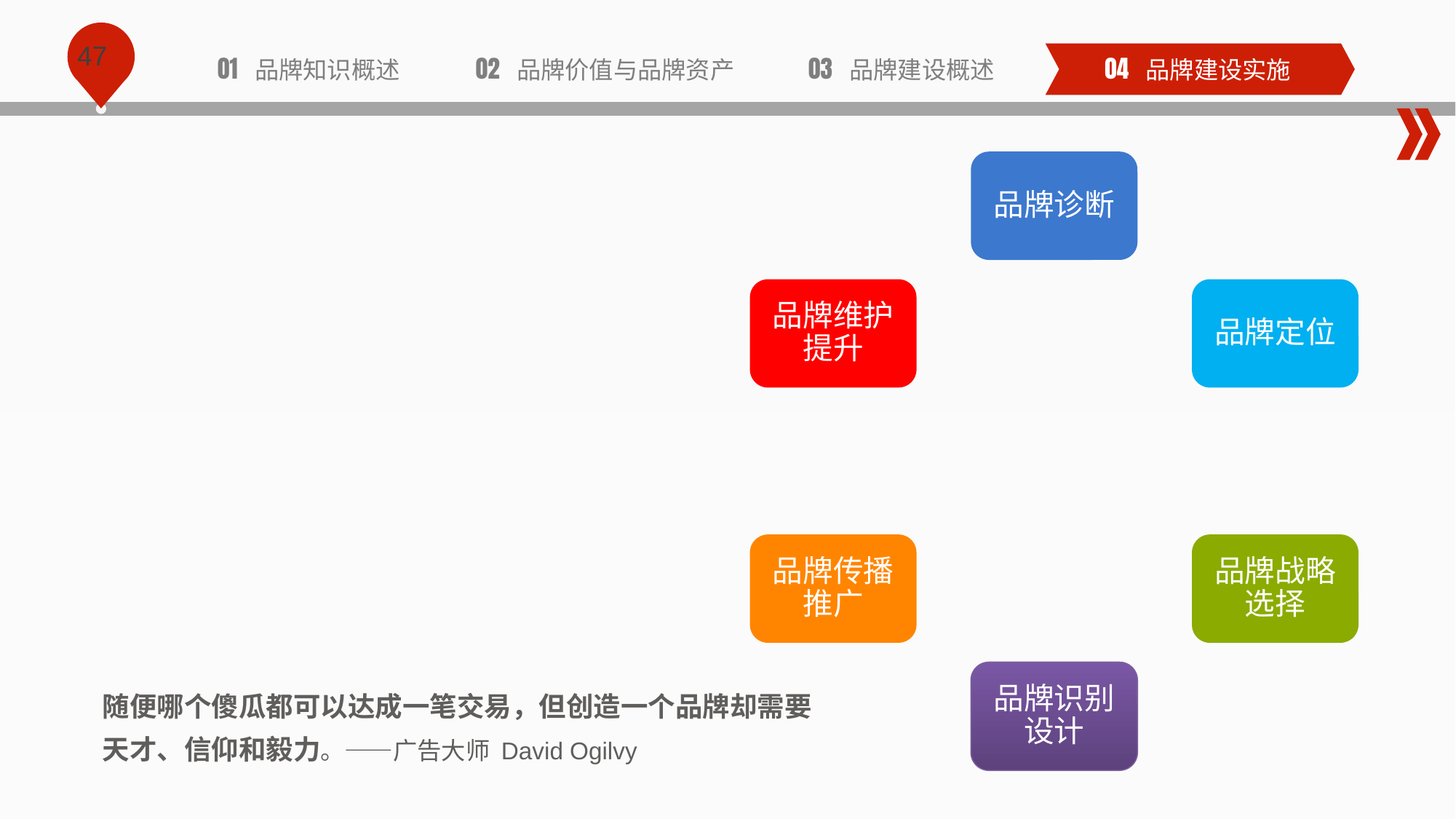

01  品牌知识概述
02  品牌价值与品牌资产
03  品牌建设概述
04  品牌建设实施

品牌诊断

品牌维护提升
品牌定位

品牌传播推广
品牌战略选择

品牌识别设计
随便哪个傻瓜都可以达成一笔交易，但创造一个品牌却需要天才、信仰和毅力。——广告大师 David Ogilvy